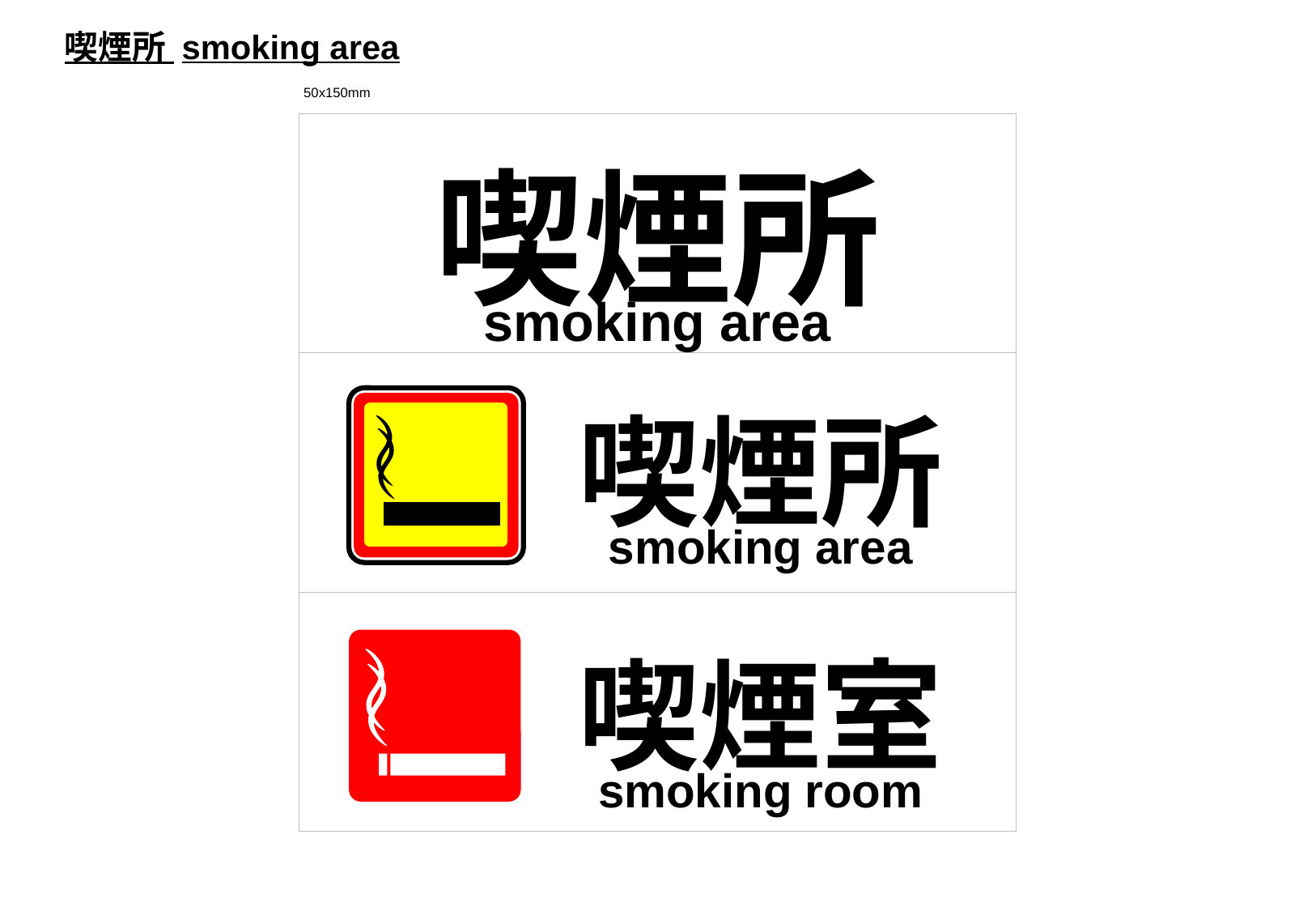

喫煙所 smoking area
50x150mm

喫煙所
smoking area

喫煙所
smoking area

喫煙室
smoking room